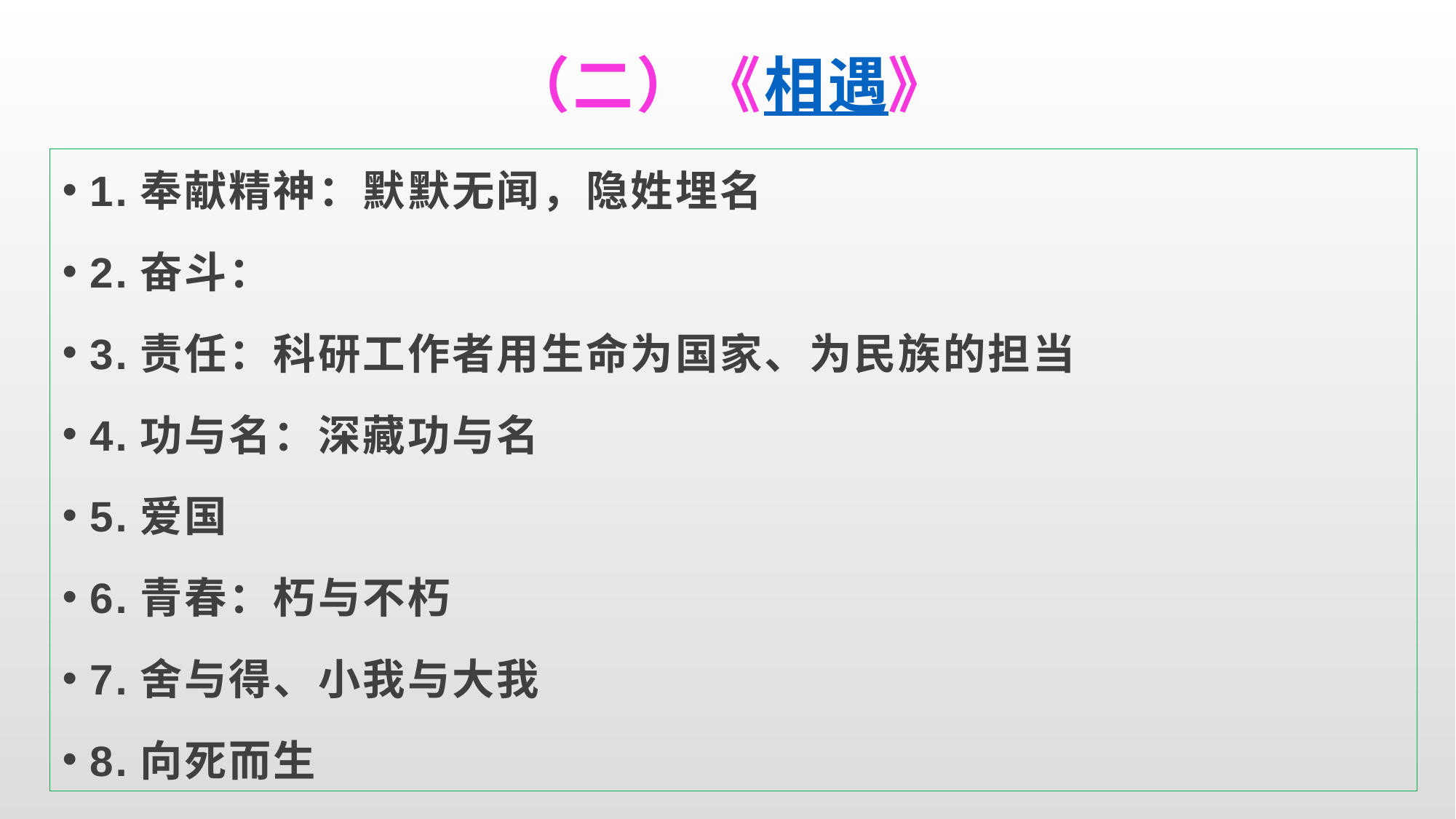

# （二）《相遇》
1.奉献精神：默默无闻，隐姓埋名
2.奋斗：
3.责任：科研工作者用生命为国家、为民族的担当
4.功与名：深藏功与名
5.爱国
6.青春：朽与不朽
7.舍与得、小我与大我
8.向死而生